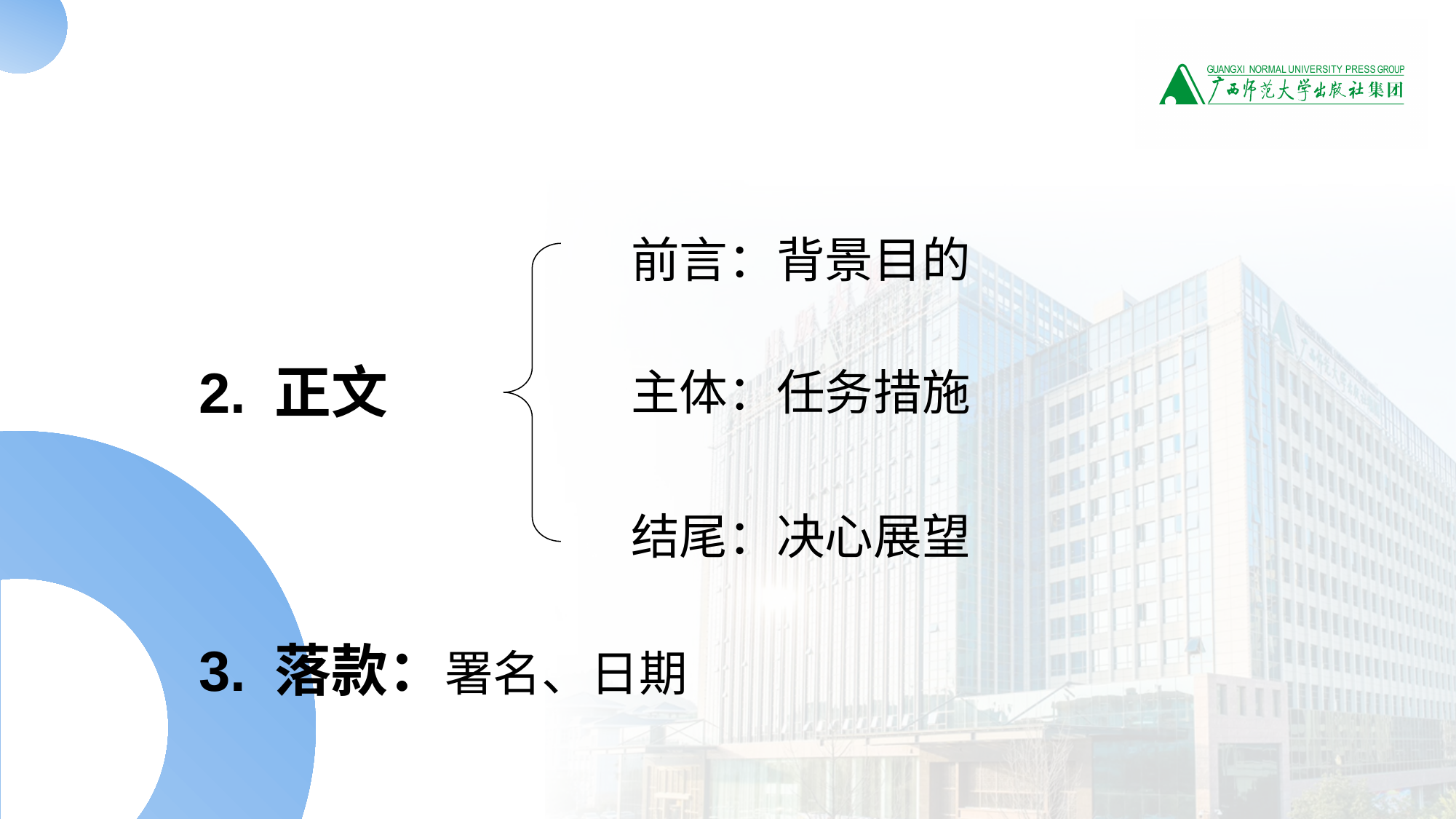

前言：背景目的

2. 正文
主体：任务措施
结尾：决心展望
3. 落款：署名、日期